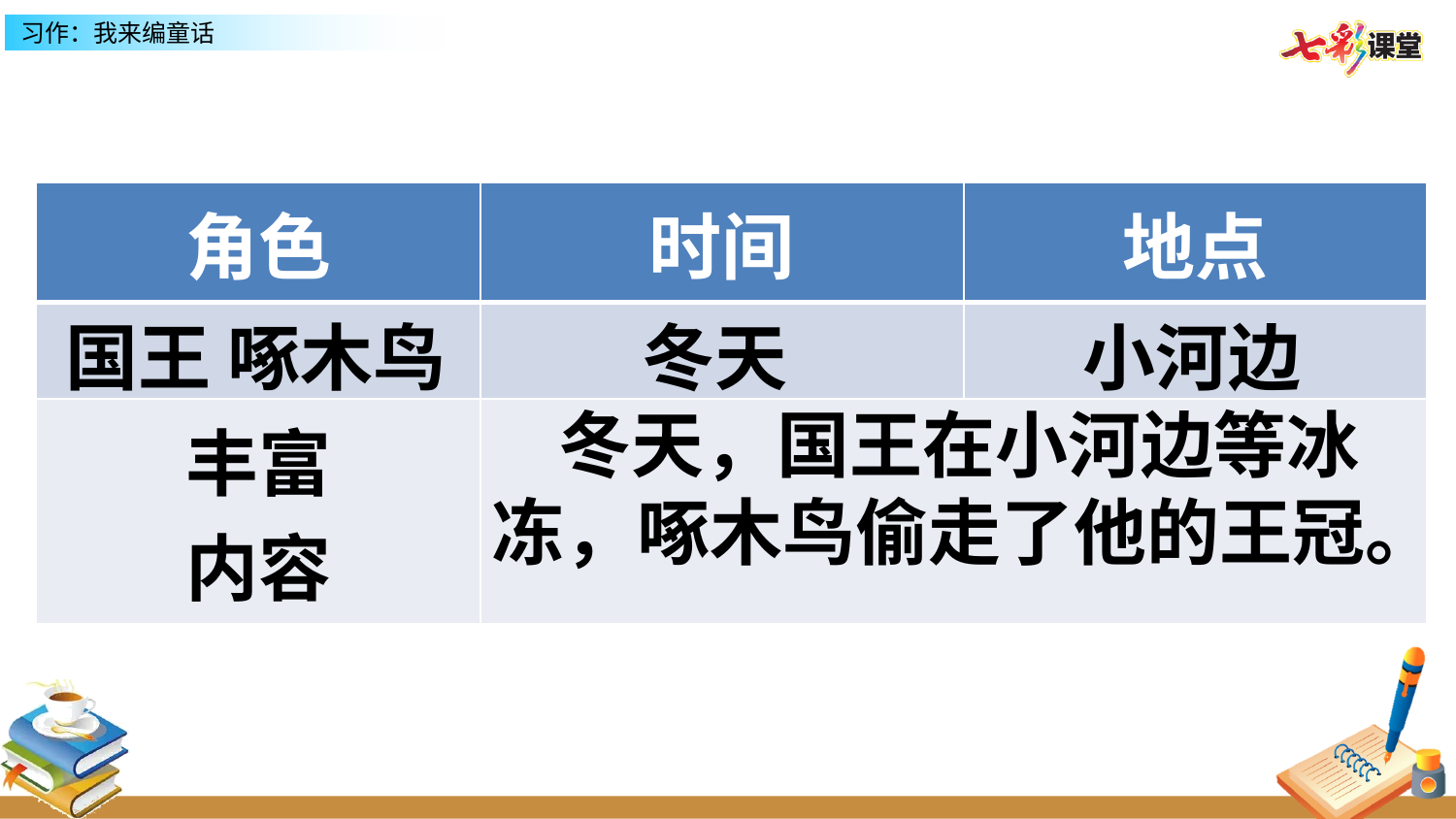

| 角色 | 时间 | 地点 |
| --- | --- | --- |
|  |  |  |
| 丰富 内容 |  |  |
国王 啄木鸟
冬天
小河边
   冬天，国王在小河边等冰冻，啄木鸟偷走了他的王冠。